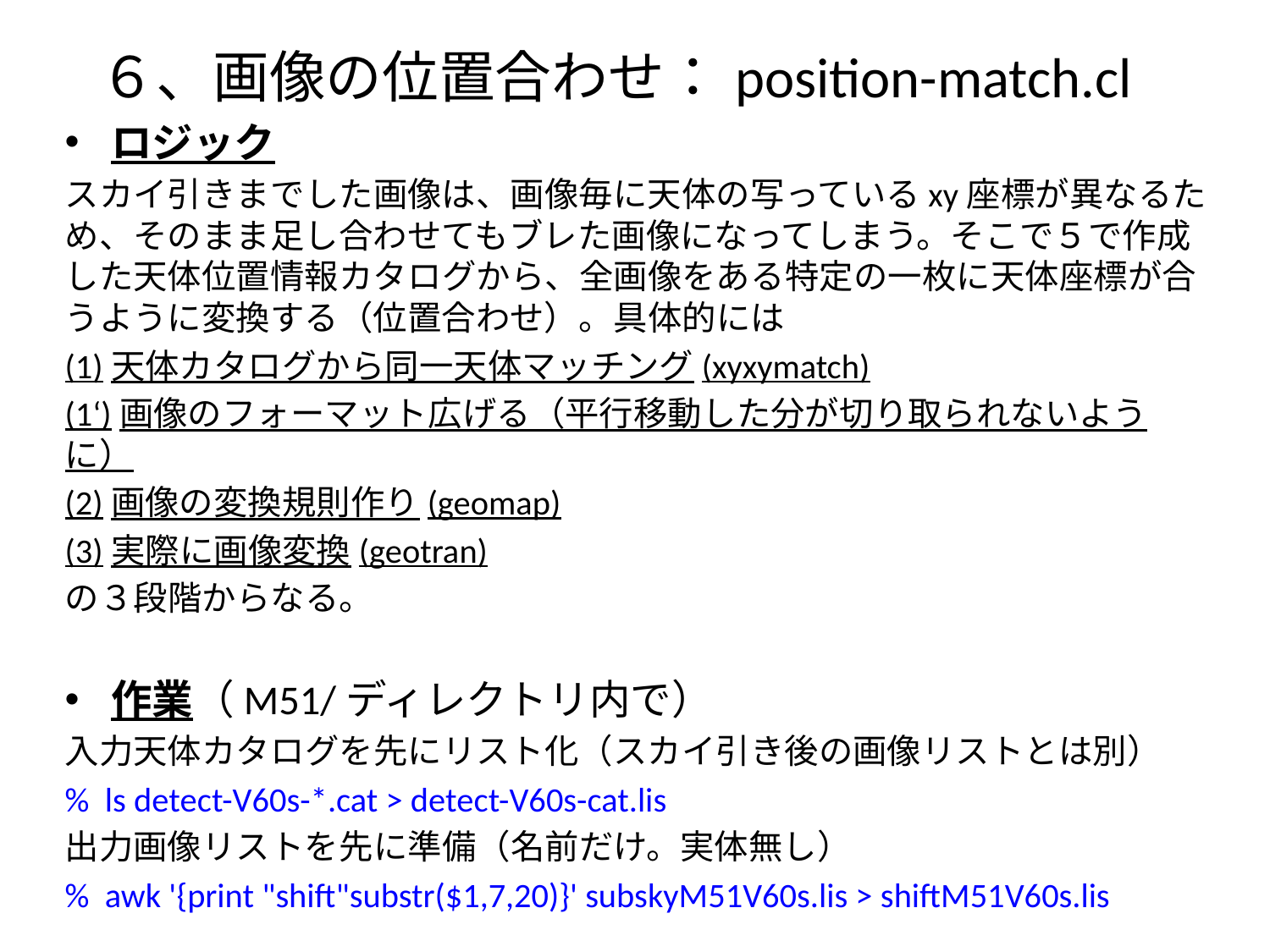

# ６、画像の位置合わせ：position-match.cl
ロジック
スカイ引きまでした画像は、画像毎に天体の写っているxy座標が異なるため、そのまま足し合わせてもブレた画像になってしまう。そこで５で作成した天体位置情報カタログから、全画像をある特定の一枚に天体座標が合うように変換する（位置合わせ）。具体的には
(1)天体カタログから同一天体マッチング(xyxymatch)
(1‘)画像のフォーマット広げる（平行移動した分が切り取られないように）
(2)画像の変換規則作り(geomap)
(3)実際に画像変換(geotran)
の３段階からなる。

作業（M51/ディレクトリ内で）
入力天体カタログを先にリスト化（スカイ引き後の画像リストとは別）
%  ls detect-V60s-*.cat > detect-V60s-cat.lis
出力画像リストを先に準備（名前だけ。実体無し）
%  awk '{print "shift"substr($1,7,20)}' subskyM51V60s.lis > shiftM51V60s.lis